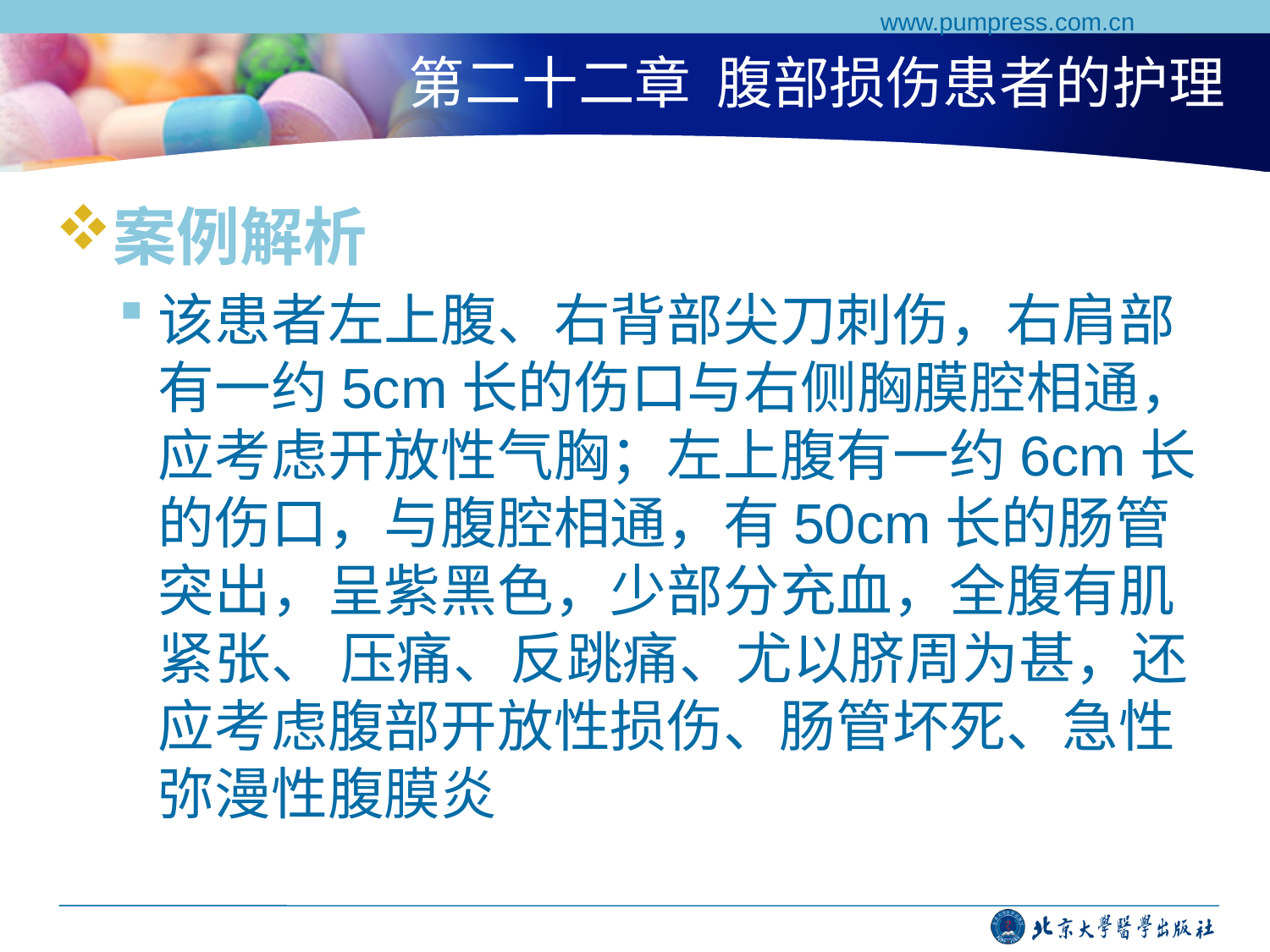

www.pumpress.com.cn
# 第二十二章  腹部损伤患者的护理
案例解析
该患者左上腹、右背部尖刀刺伤，右肩部有一约5cm长的伤口与右侧胸膜腔相通，应考虑开放性气胸；左上腹有一约6cm长的伤口，与腹腔相通，有50cm长的肠管突出，呈紫黑色，少部分充血，全腹有肌紧张、 压痛、反跳痛、尤以脐周为甚，还应考虑腹部开放性损伤、肠管坏死、急性弥漫性腹膜炎